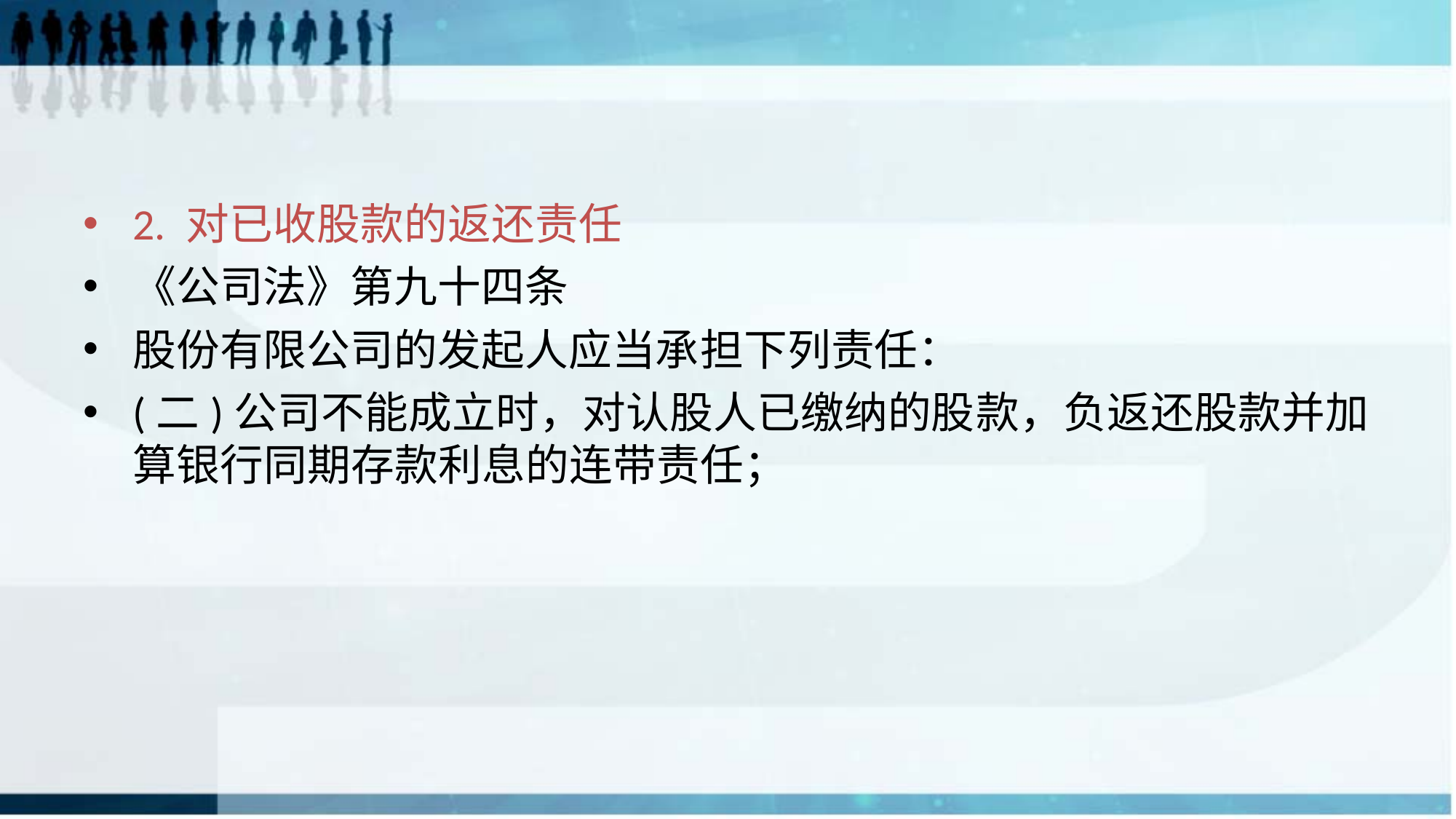

#
2. 对已收股款的返还责任
《公司法》第九十四条
股份有限公司的发起人应当承担下列责任：
(二)公司不能成立时，对认股人已缴纳的股款，负返还股款并加算银行同期存款利息的连带责任；